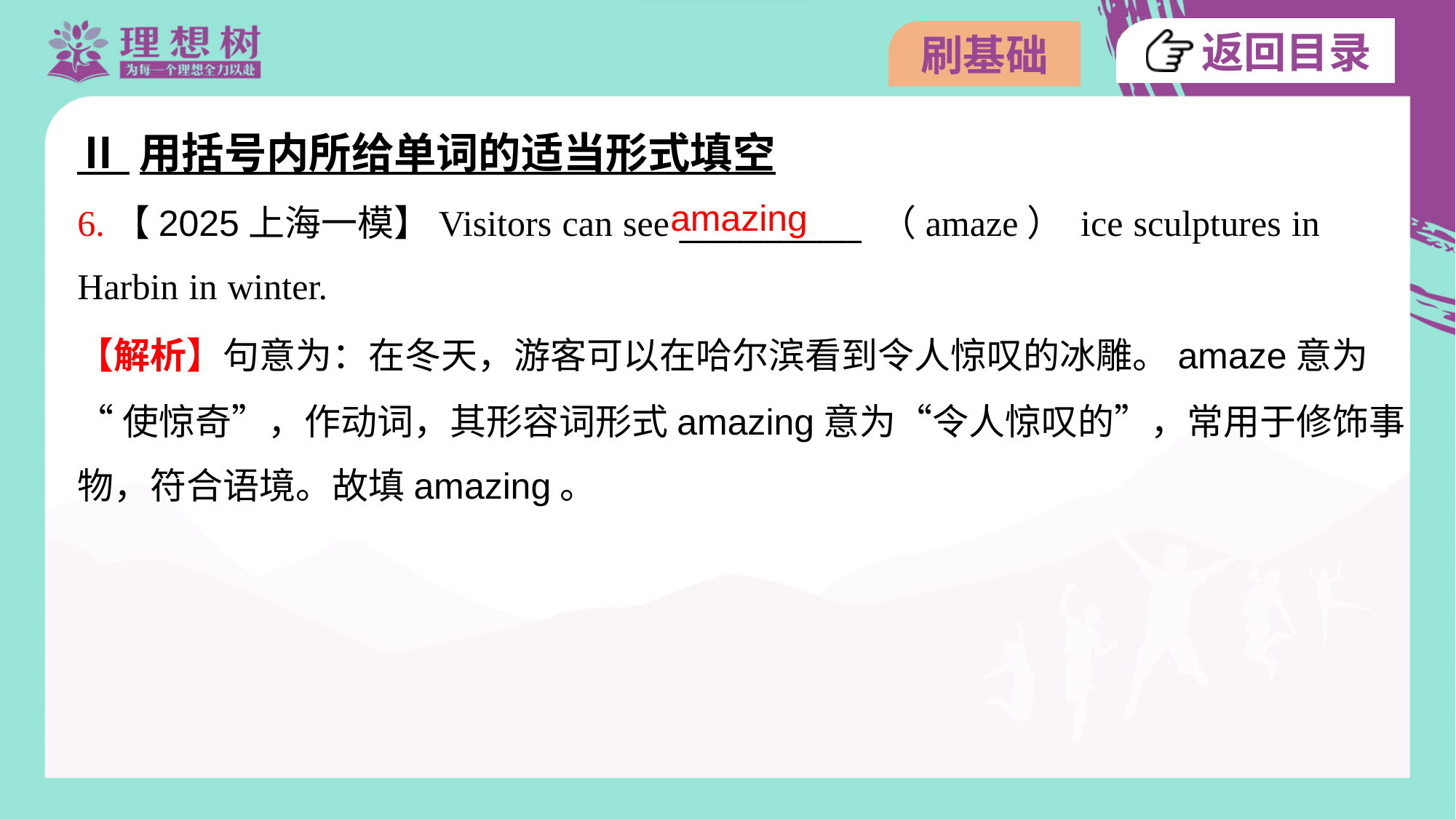

Ⅱ 用括号内所给单词的适当形式填空
amazing
6.【2025上海一模】Visitors can see _________ （amaze） ice sculptures in
Harbin in winter.
【解析】句意为：在冬天，游客可以在哈尔滨看到令人惊叹的冰雕。amaze意为
“使惊奇”，作动词，其形容词形式amazing意为“令人惊叹的”，常用于修饰事
物，符合语境。故填amazing。